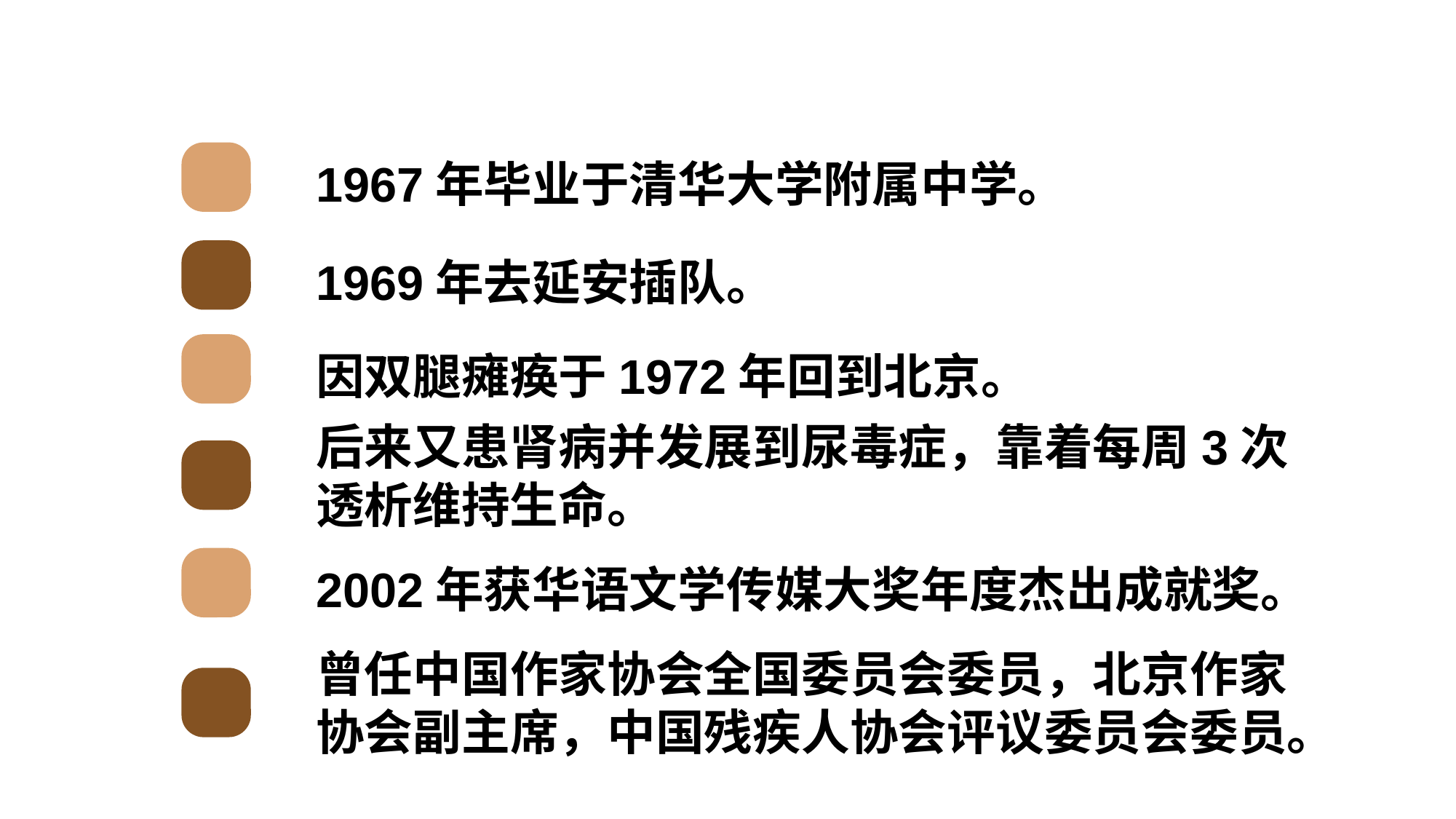

1967年毕业于清华大学附属中学。

1969年去延安插队。

因双腿瘫痪于1972年回到北京。

后来又患肾病并发展到尿毒症，靠着每周3次透析维持生命。

2002年获华语文学传媒大奖年度杰出成就奖。

曾任中国作家协会全国委员会委员，北京作家
协会副主席，中国残疾人协会评议委员会委员。